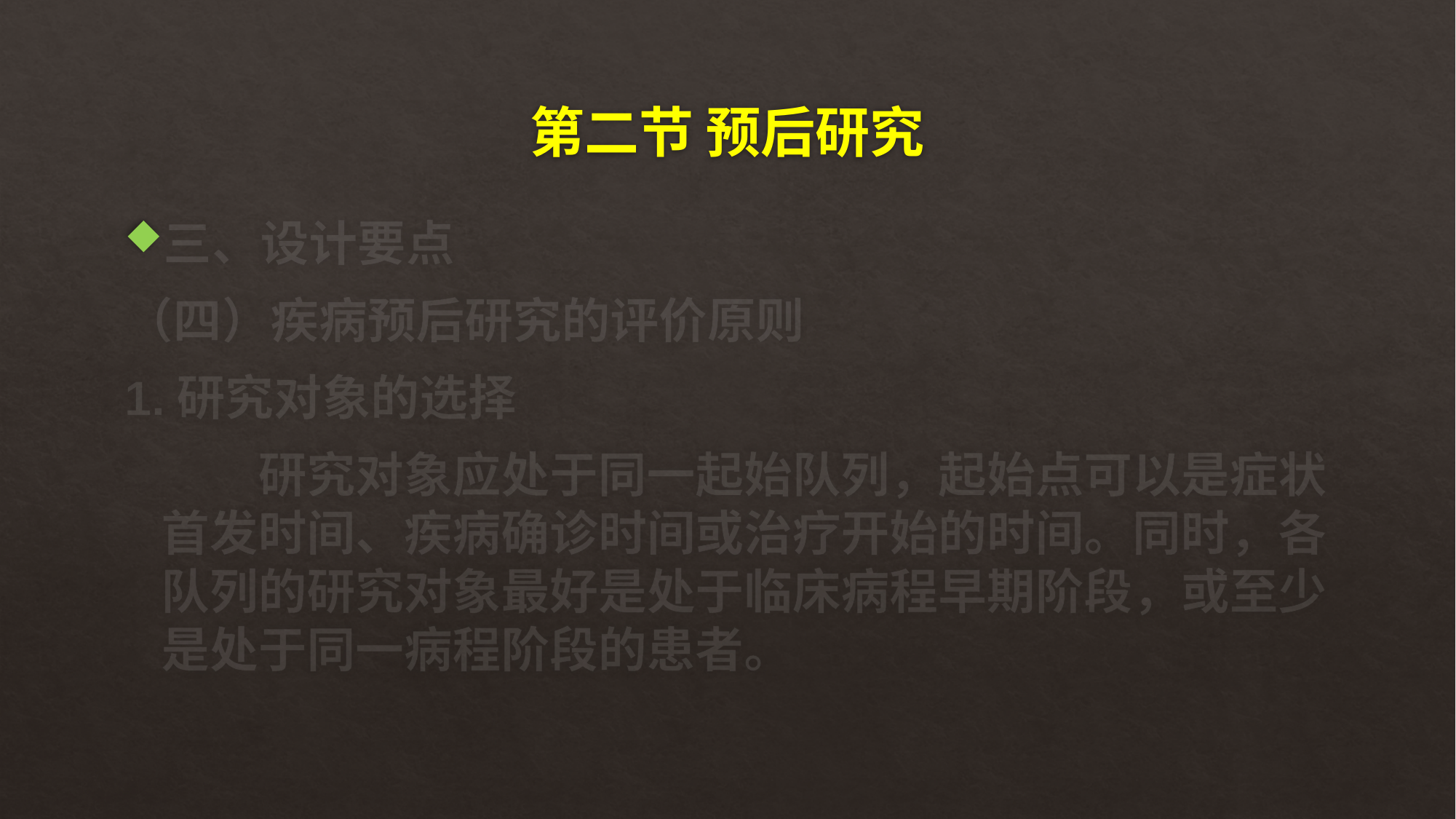

# 第二节 预后研究
三、设计要点
（四）疾病预后研究的评价原则
1.研究对象的选择
           研究对象应处于同一起始队列，起始点可以是症状首发时间、疾病确诊时间或治疗开始的时间。同时，各队列的研究对象最好是处于临床病程早期阶段，或至少是处于同一病程阶段的患者。